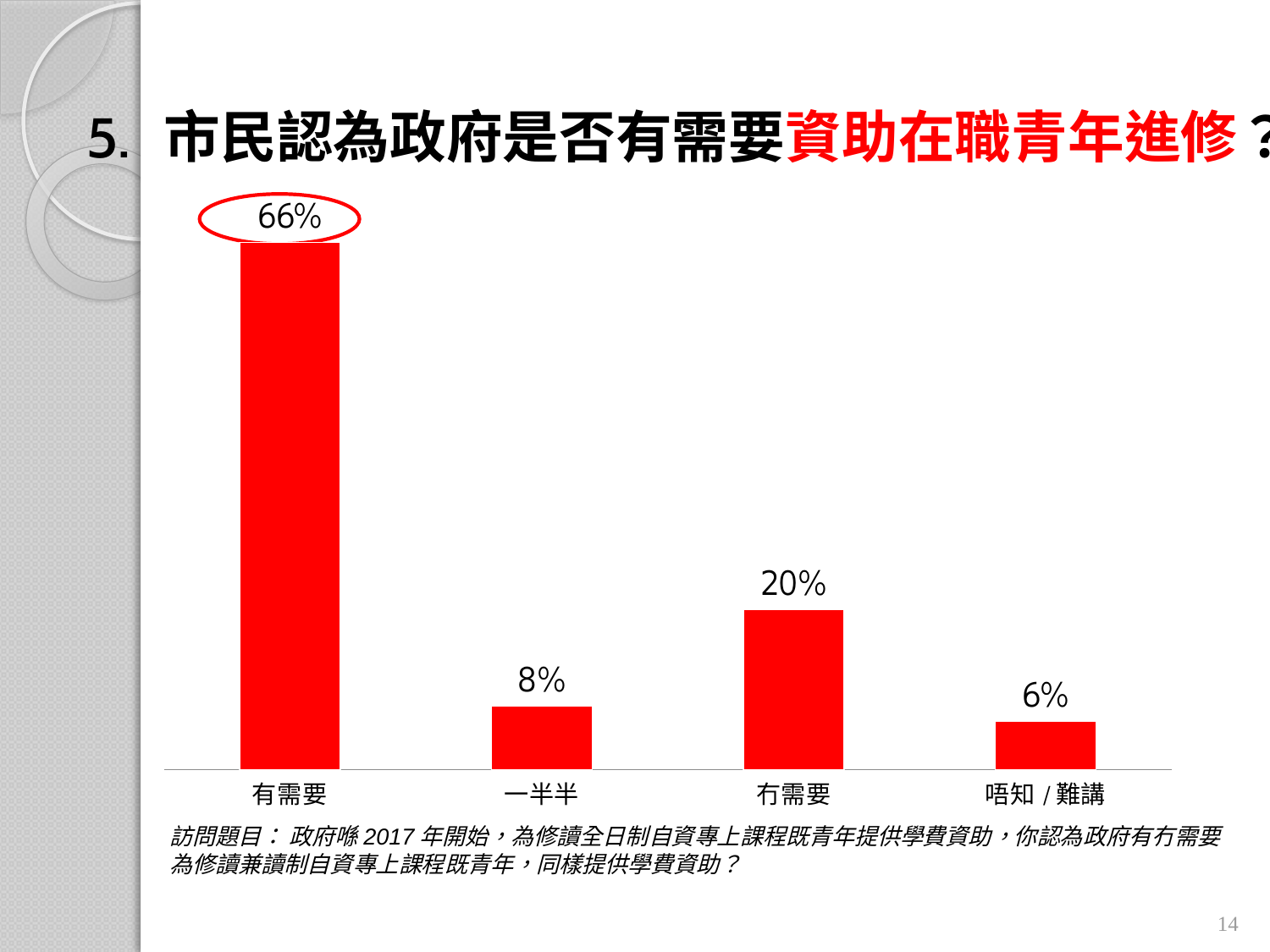

# 5. 市民認為政府是否有需要資助在職青年進修？

### Chart

| Category |  |
|---|---|
| 有需要 | 0.660000000000001 |
| 一半半 | 0.08000000000000004 |
| 冇需要 | 0.2 |
| 唔知/難講 | 0.06000000000000003 |
訪問題目： 政府喺2017年開始，為修讀全日制自資專上課程既青年提供學費資助，你認為政府有冇需要為修讀兼讀制自資專上課程既青年，同樣提供學費資助？
14